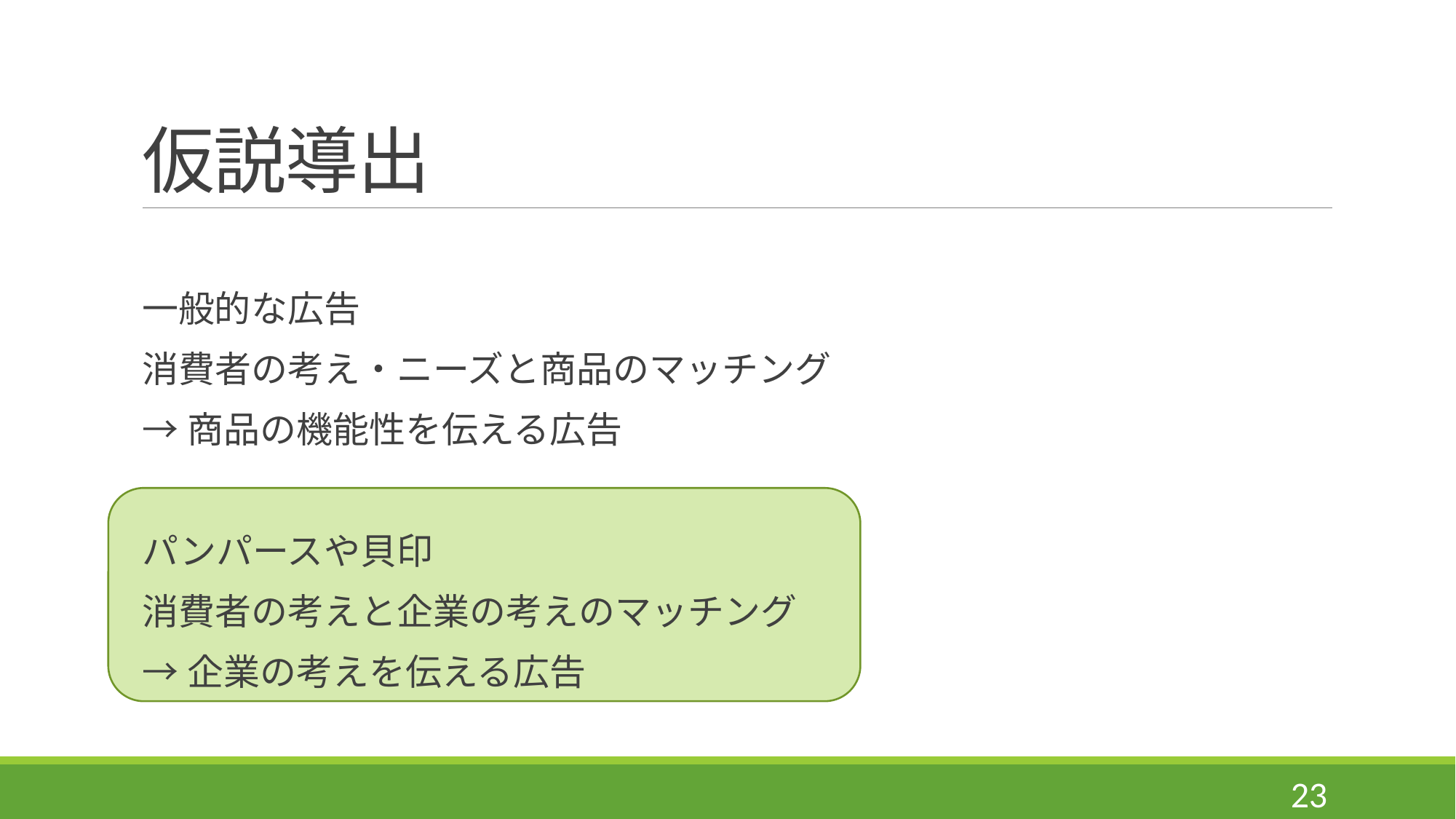

# 仮説導出

一般的な広告
消費者の考え・ニーズと商品のマッチング
→商品の機能性を伝える広告

パンパースや貝印
消費者の考えと企業の考えのマッチング
→企業の考えを伝える広告

23